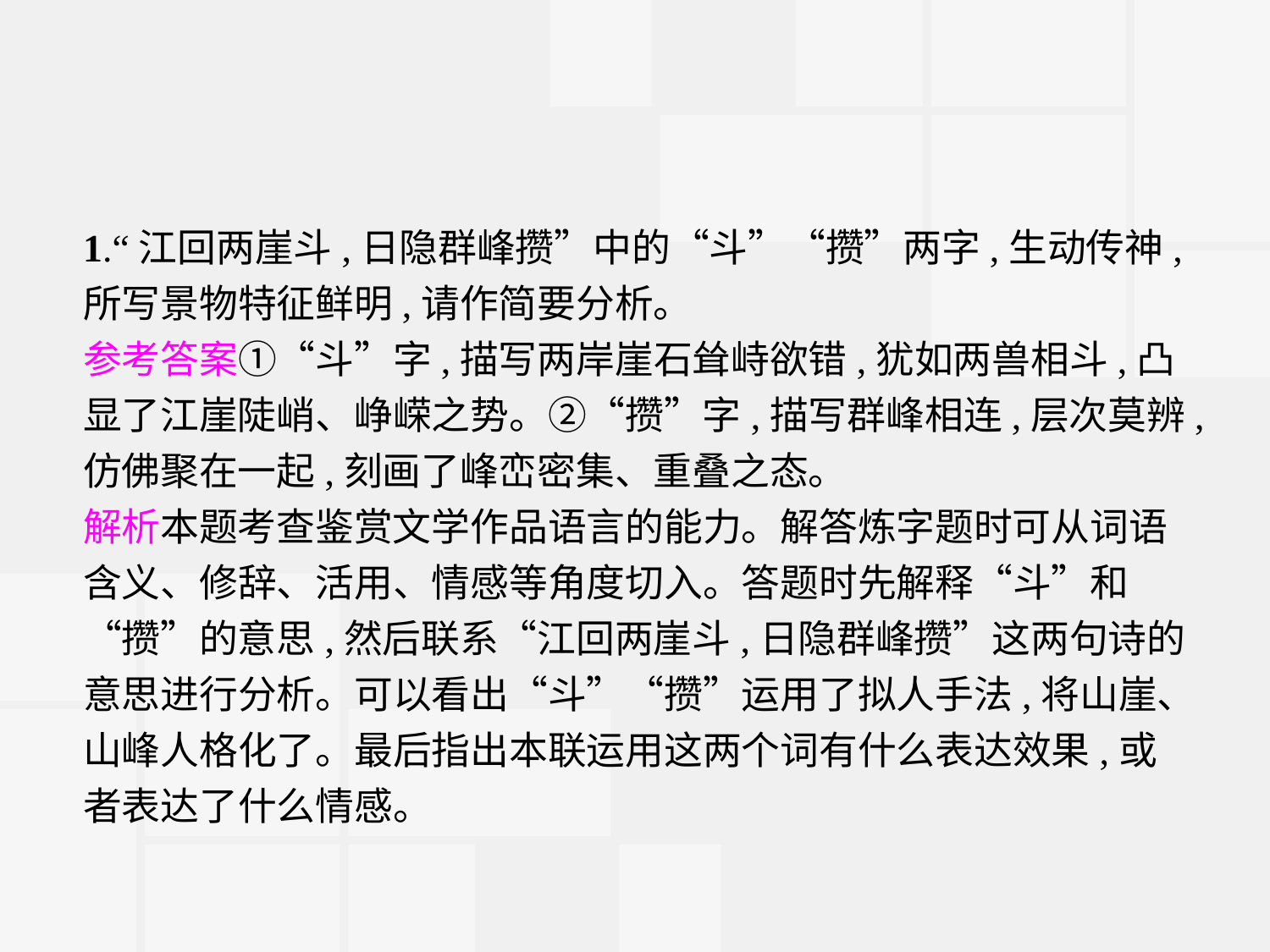

1.“江回两崖斗,日隐群峰攒”中的“斗”“攒”两字,生动传神,所写景物特征鲜明,请作简要分析。
参考答案①“斗”字,描写两岸崖石耸峙欲错,犹如两兽相斗,凸显了江崖陡峭、峥嵘之势。②“攒”字,描写群峰相连,层次莫辨,仿佛聚在一起,刻画了峰峦密集、重叠之态。
解析本题考查鉴赏文学作品语言的能力。解答炼字题时可从词语含义、修辞、活用、情感等角度切入。答题时先解释“斗”和“攒”的意思,然后联系“江回两崖斗,日隐群峰攒”这两句诗的意思进行分析。可以看出“斗”“攒”运用了拟人手法,将山崖、山峰人格化了。最后指出本联运用这两个词有什么表达效果,或者表达了什么情感。